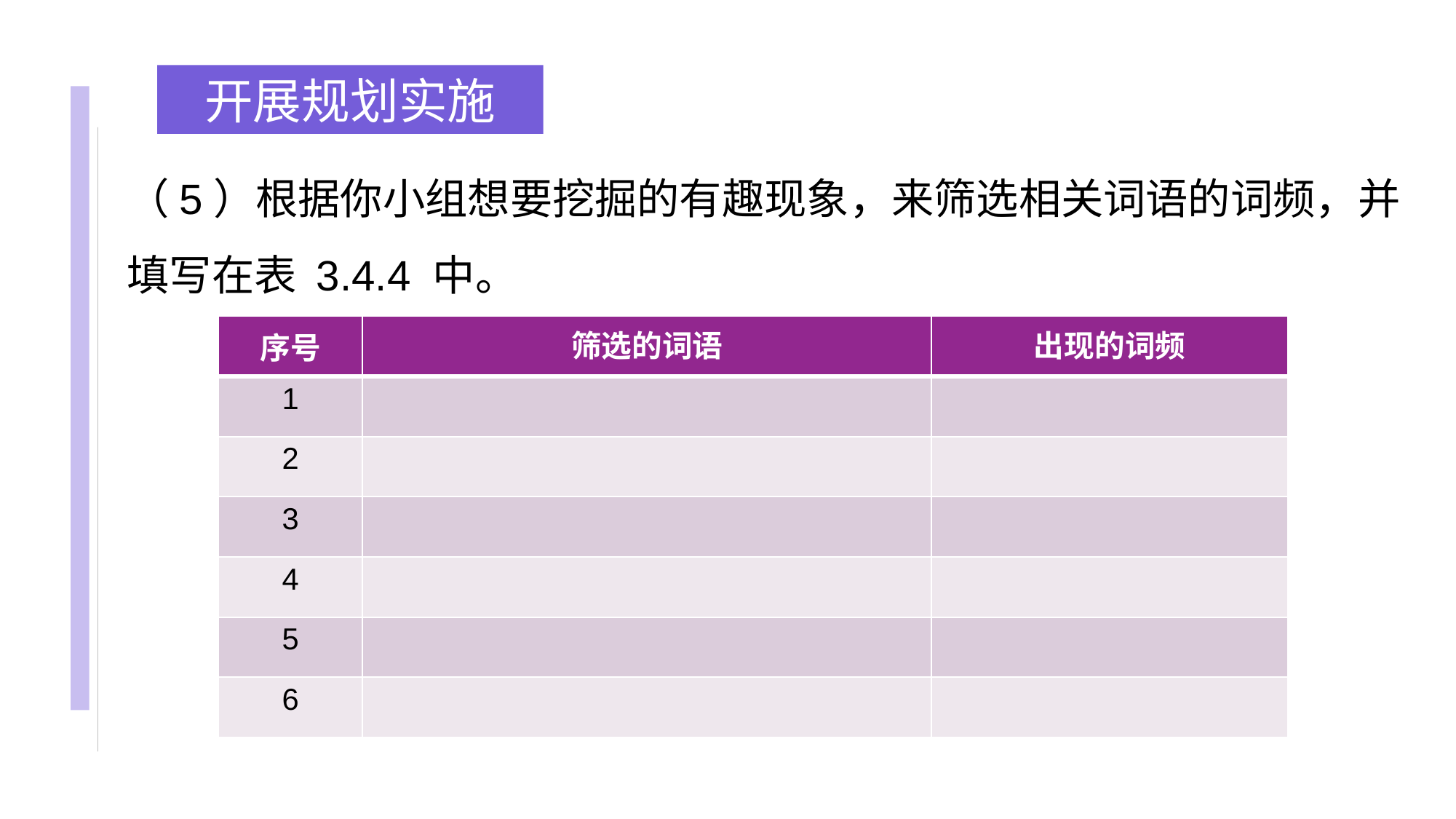

开展规划实施

（5）根据你小组想要挖掘的有趣现象，来筛选相关词语的词频，并填写在表 3.4.4 中。

| 序号 | 筛选的词语 | 出现的词频 |
| --- | --- | --- |
| 1 |  |  |
| 2 |  |  |
| 3 |  |  |
| 4 |  |  |
| 5 |  |  |
| 6 |  |  |